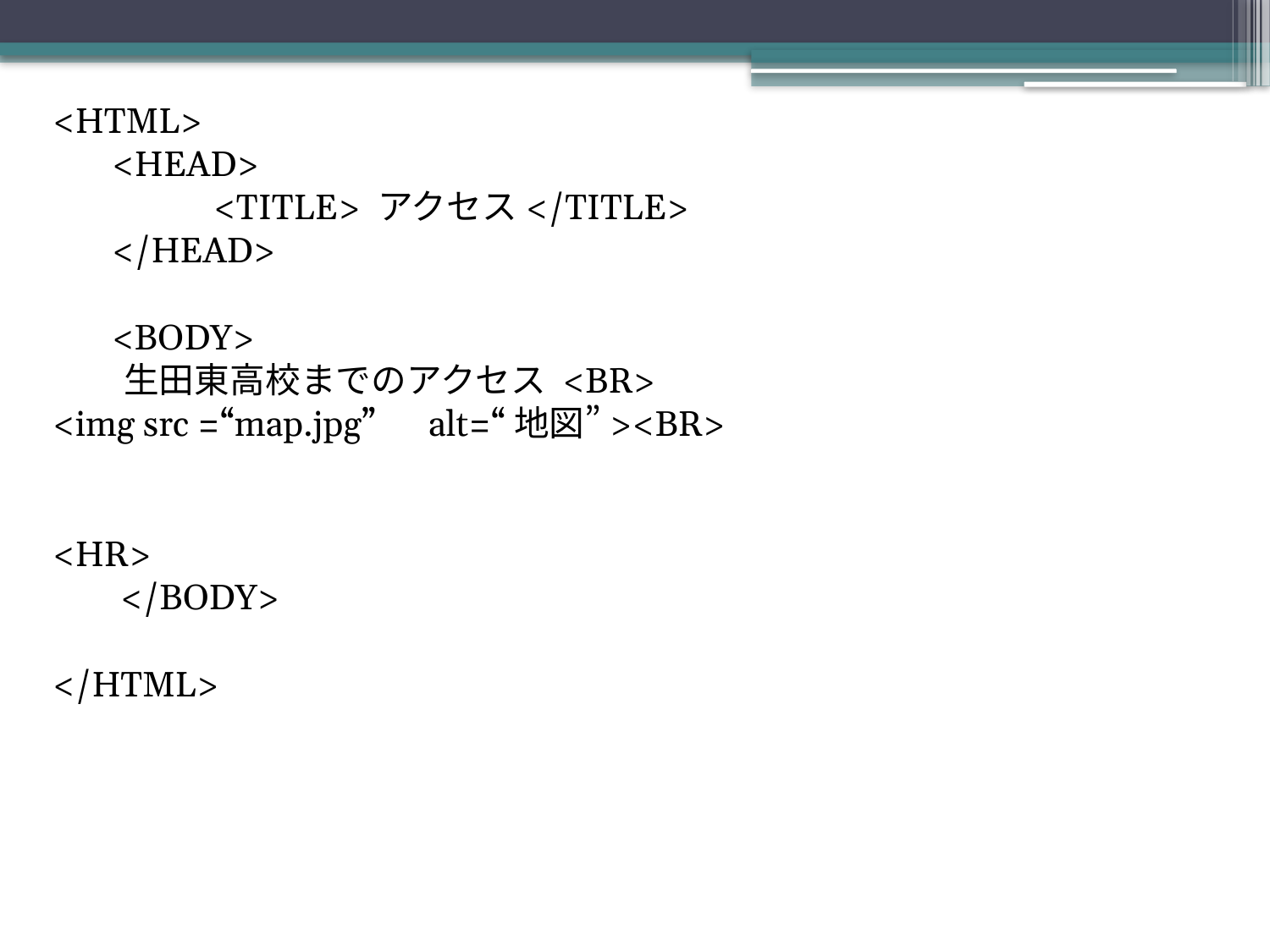

<HTML>
       <HEAD>
                   <TITLE> アクセス</TITLE>
       </HEAD>

       <BODY>
        生田東高校までのアクセス <BR>
<img src =“map.jpg”　alt=“地図”><BR>

<HR>
        </BODY>

</HTML>